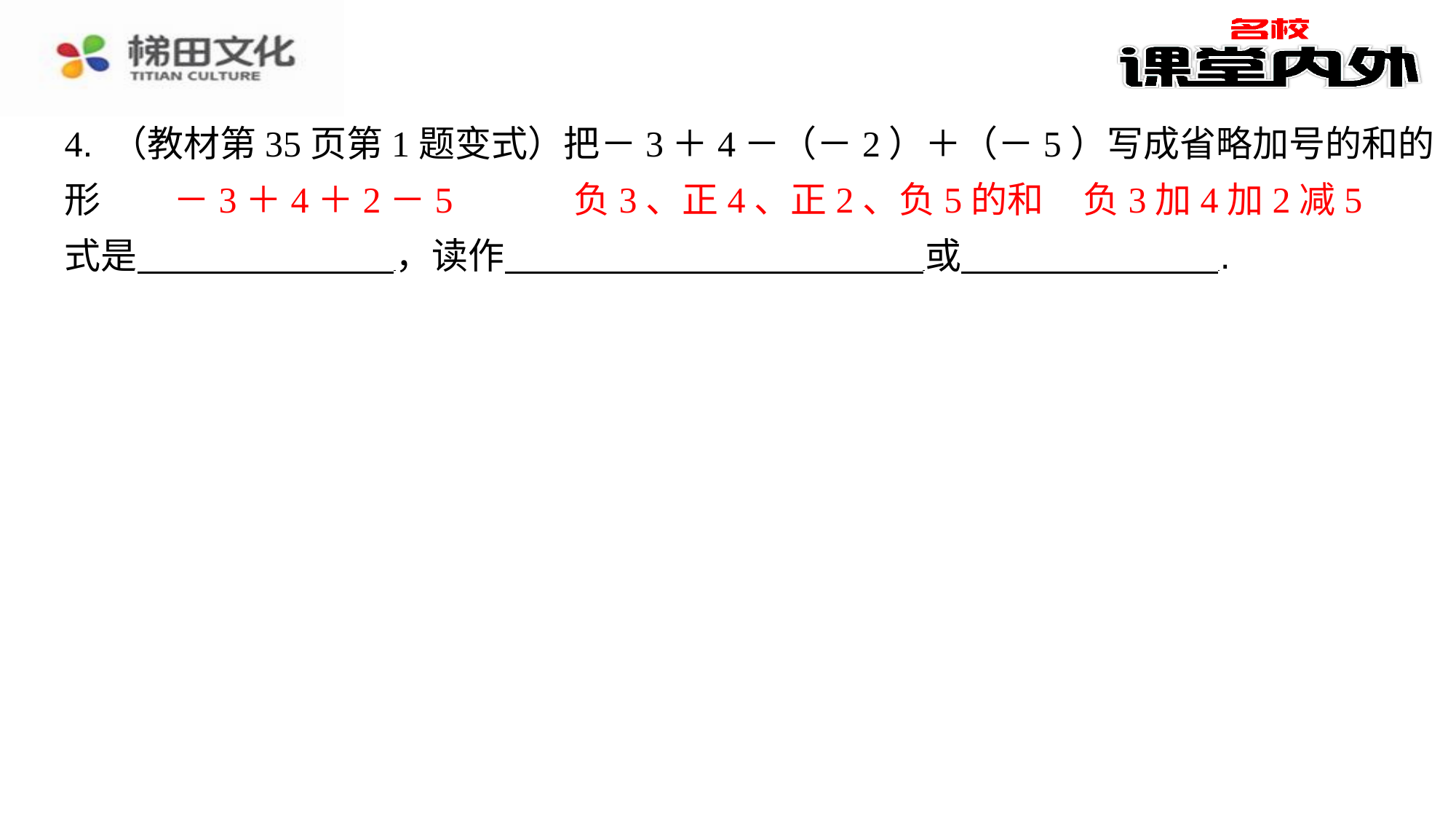

4. （教材第35页第1题变式）把－3＋4－（－2）＋（－5）写成省略加号的和的形
式是                                       ，读作                                                               或                                       ⁠.
－3＋4＋2－5
负3、正4、正2、负5的和
负3加4加2减5